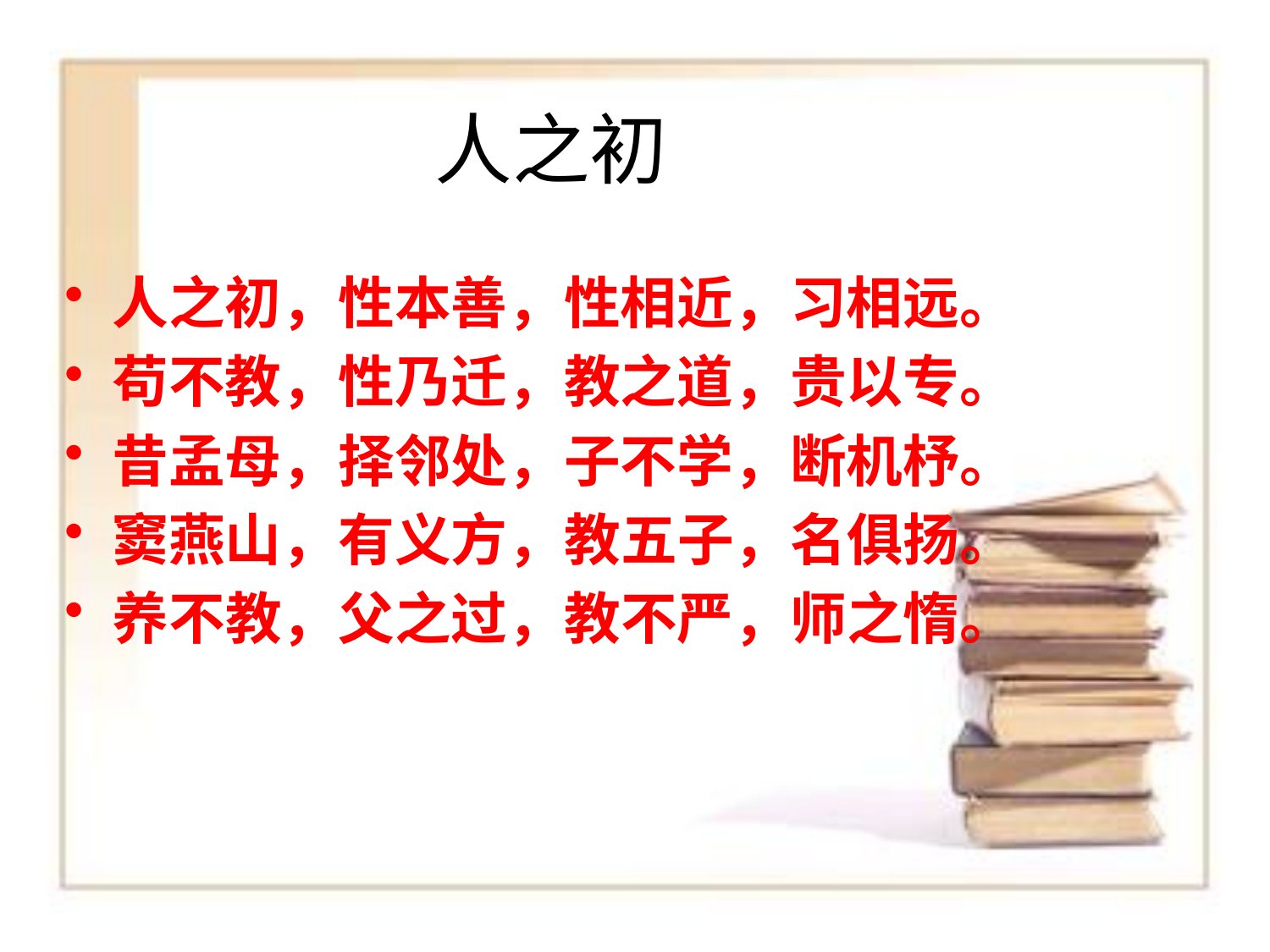

# 人之初
人之初，性本善，性相近，习相远。
苟不教，性乃迁，教之道，贵以专。
昔孟母，择邻处，子不学，断机杼。
窦燕山，有义方，教五子，名俱扬。
养不教，父之过，教不严，师之惰。